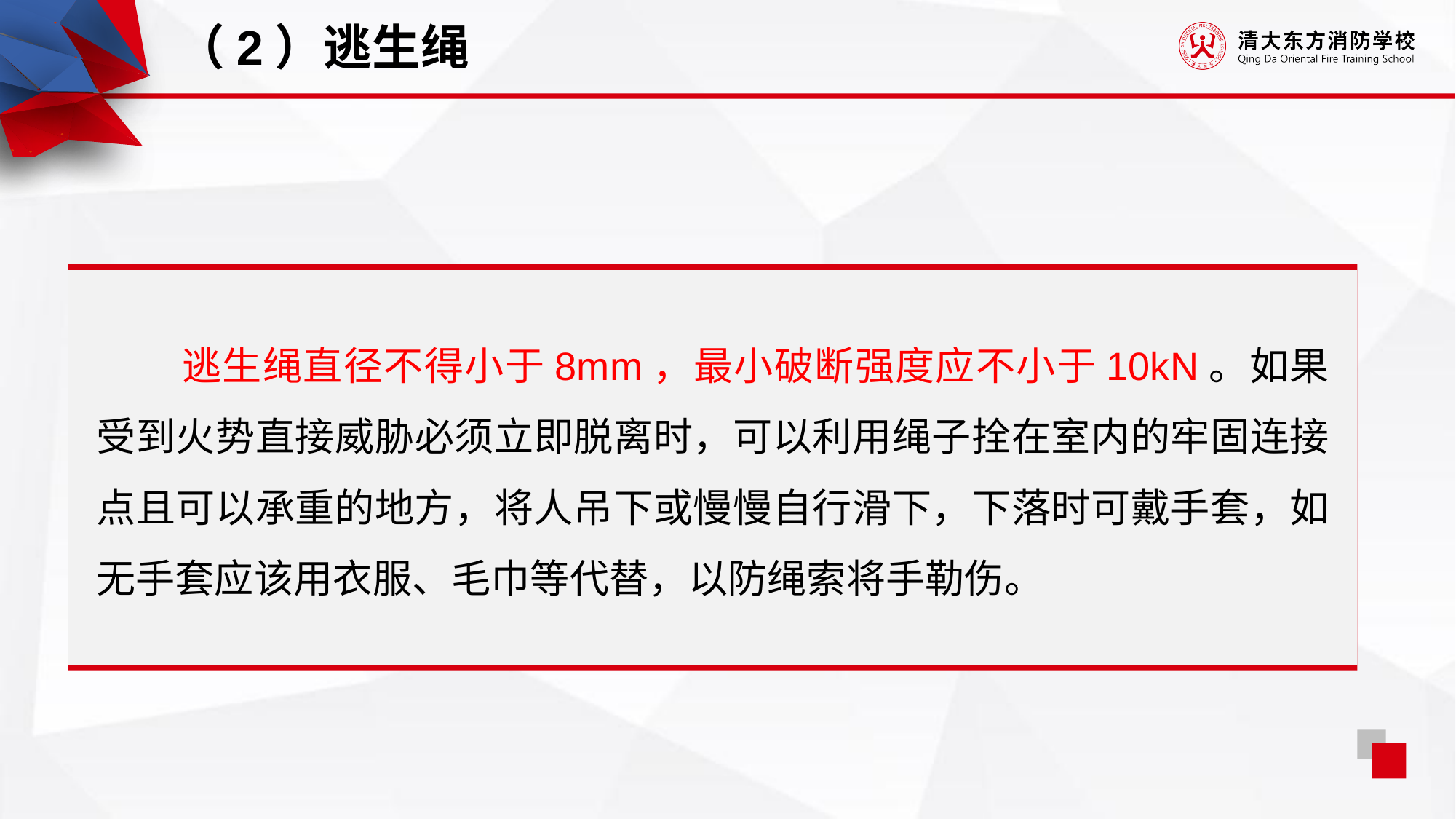

（2）逃生绳

逃生绳直径不得小于8mm，最小破断强度应不小于10kN。如果受到火势直接威胁必须立即脱离时，可以利用绳子拴在室内的牢固连接点且可以承重的地方，将人吊下或慢慢自行滑下，下落时可戴手套，如无手套应该用衣服、毛巾等代替，以防绳索将手勒伤。